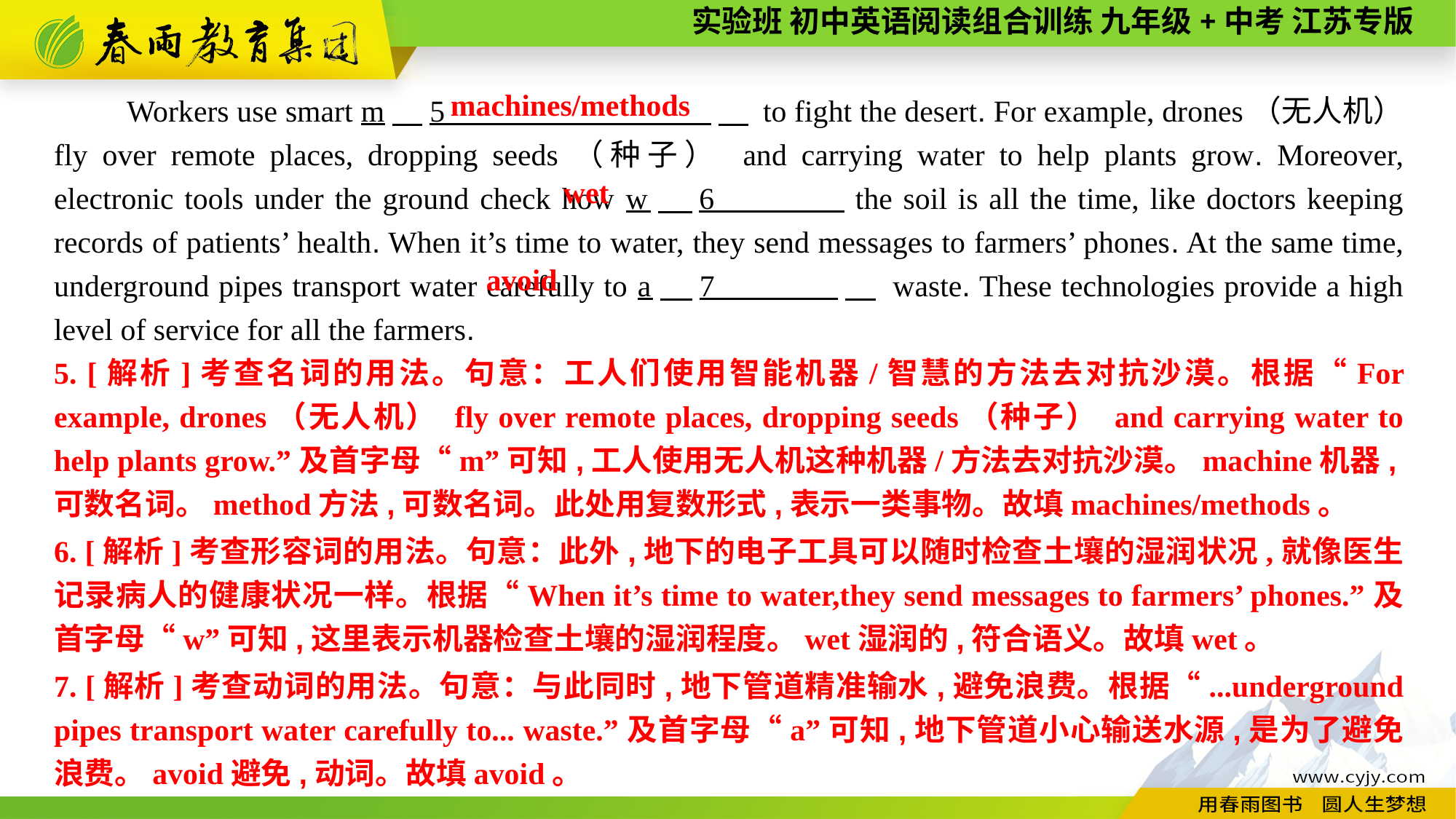

Workers use smart m　5                                  　 to fight the desert. For example, drones（无人机） fly over remote places, dropping seeds（种子） and carrying water to help plants grow. Moreover, electronic tools under the ground check how w　6             the soil is all the time, like doctors keeping records of patients’ health. When it’s time to water, they send messages to farmers’ phones. At the same time, underground pipes transport water carefully to a　7             　 waste. These technologies provide a high level of service for all the farmers.
machines/methods
wet
avoid
5. [解析]考查名词的用法。句意：工人们使用智能机器/智慧的方法去对抗沙漠。根据“For example, drones（无人机） fly over remote places, dropping seeds（种子） and carrying water to help plants grow.”及首字母“m”可知,工人使用无人机这种机器/方法去对抗沙漠。machine机器,可数名词。method方法,可数名词。此处用复数形式,表示一类事物。故填machines/methods。
6. [解析]考查形容词的用法。句意：此外,地下的电子工具可以随时检查土壤的湿润状况,就像医生记录病人的健康状况一样。根据“When it’s time to water,they send messages to farmers’ phones.”及首字母“w”可知,这里表示机器检查土壤的湿润程度。wet湿润的,符合语义。故填wet。
7. [解析]考查动词的用法。句意：与此同时,地下管道精准输水,避免浪费。根据“...underground pipes transport water carefully to... waste.”及首字母“a”可知,地下管道小心输送水源,是为了避免浪费。avoid避免,动词。故填avoid。